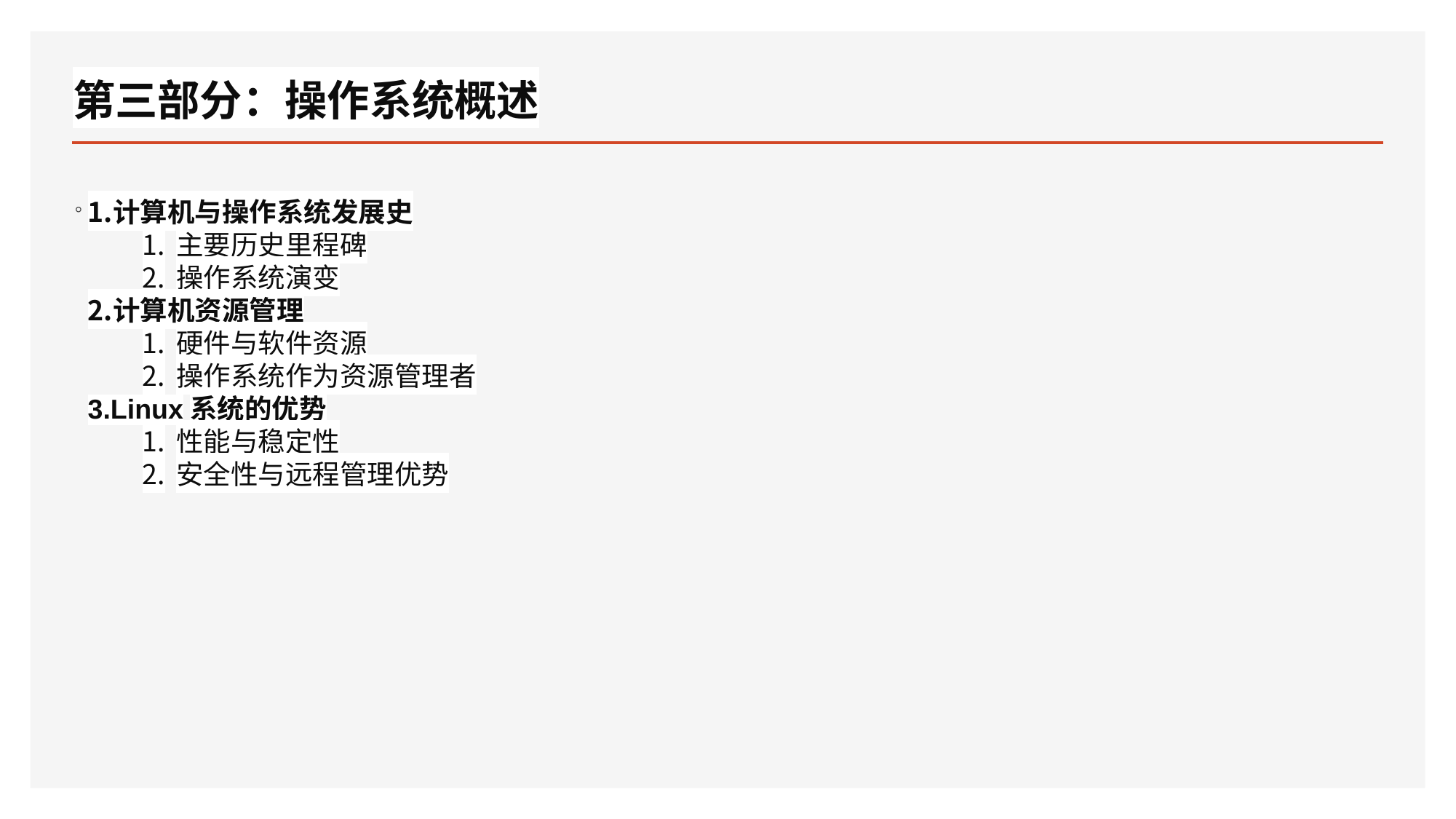

# 第三部分：操作系统概述
。
计算机与操作系统发展史
主要历史里程碑
操作系统演变
计算机资源管理
硬件与软件资源
操作系统作为资源管理者
Linux系统的优势
性能与稳定性
安全性与远程管理优势